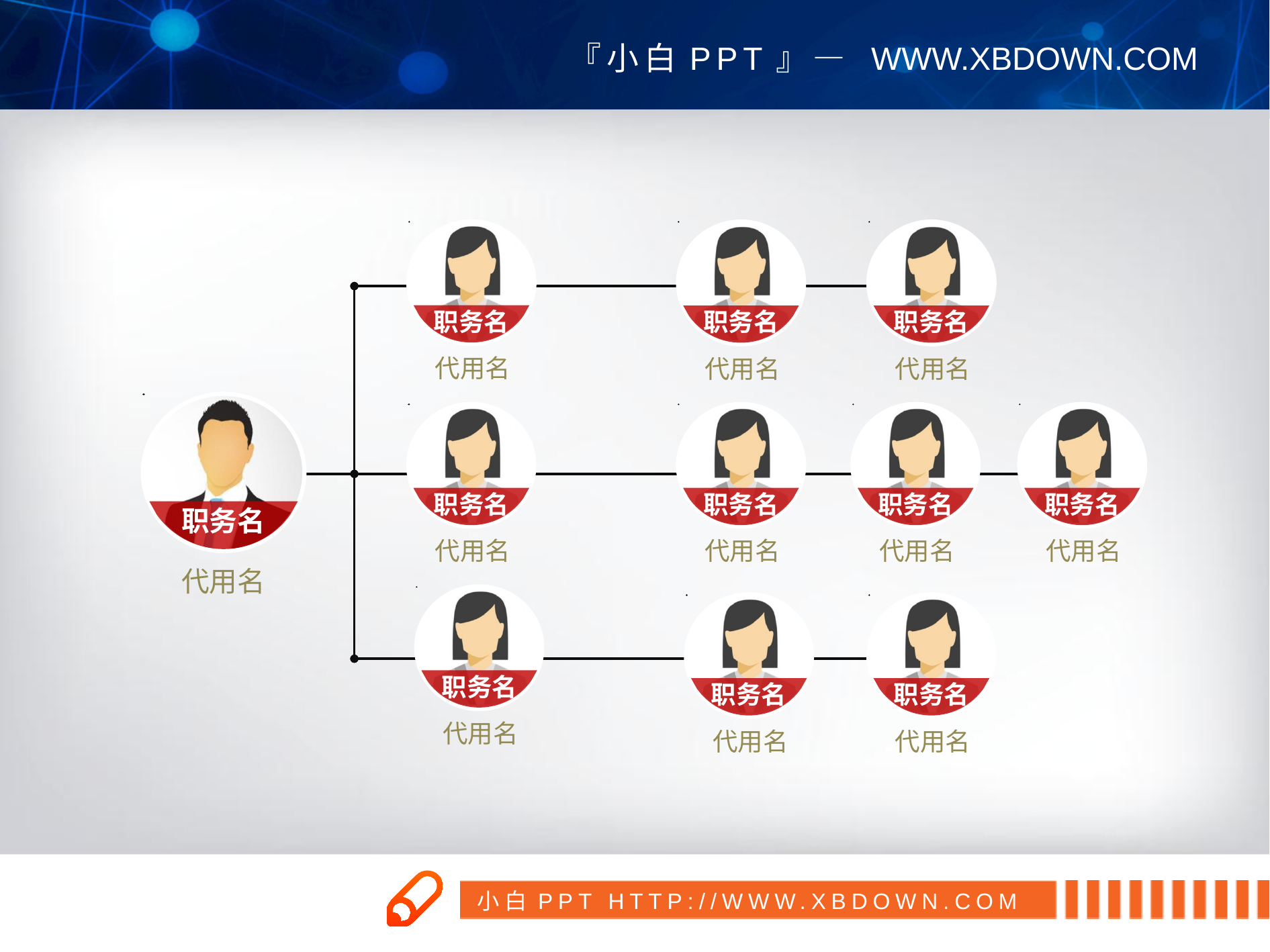

职务名

代用名

职务名

代用名

职务名

代用名

职务名

职务名

代用名

职务名

代用名

职务名

代用名

职务名

代用名
代用名

职务名

代用名

职务名

代用名

职务名

代用名